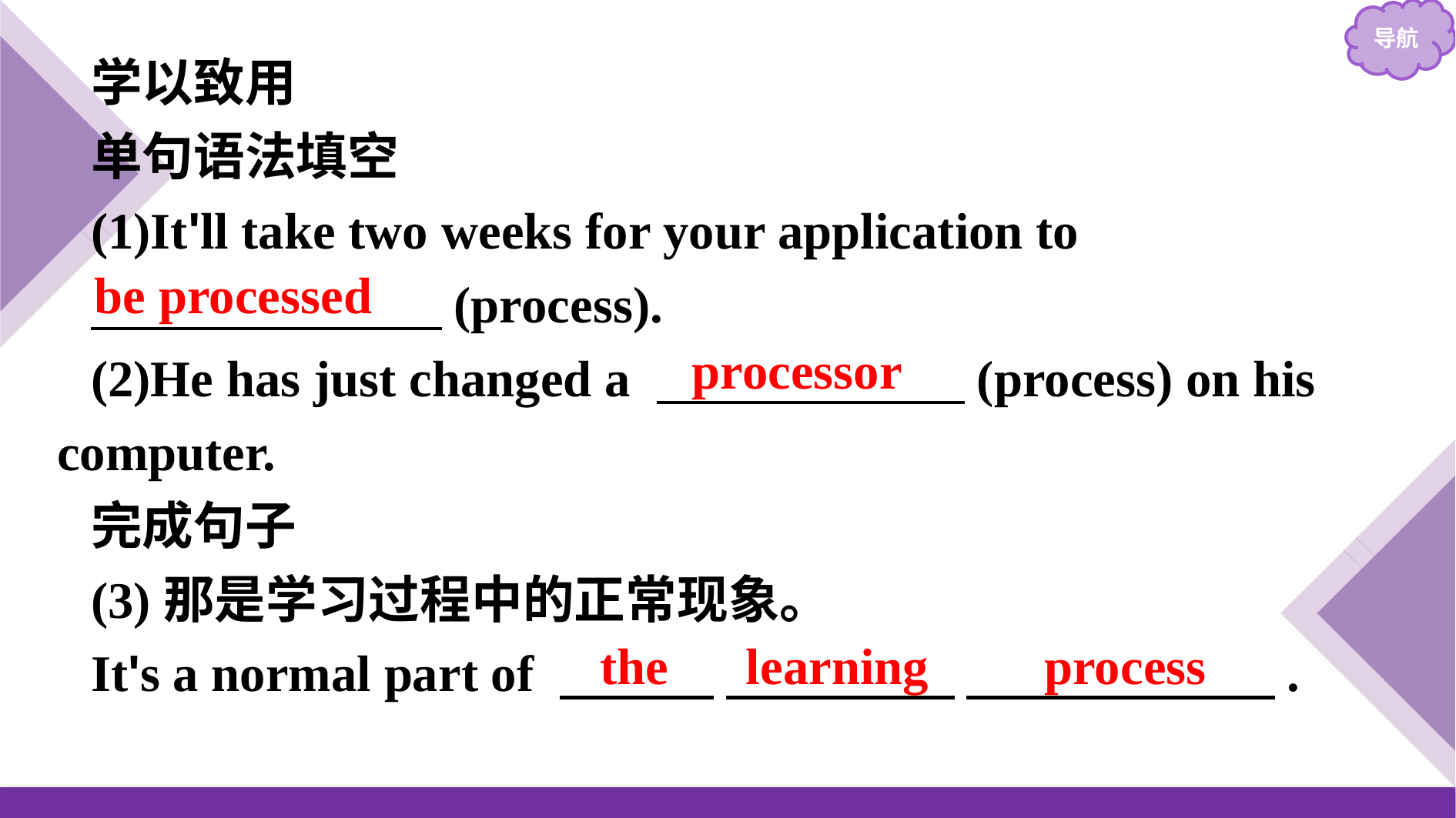

学以致用
单句语法填空
(1)It'll take two weeks for your application to
　　　        　　(process).
(2)He has just changed a 　　　　　　(process) on his computer.
完成句子
(3)那是学习过程中的正常现象。
It's a normal part of 　　　 　  　　　 　　　　　　.
be processed
processor
the      learning         process